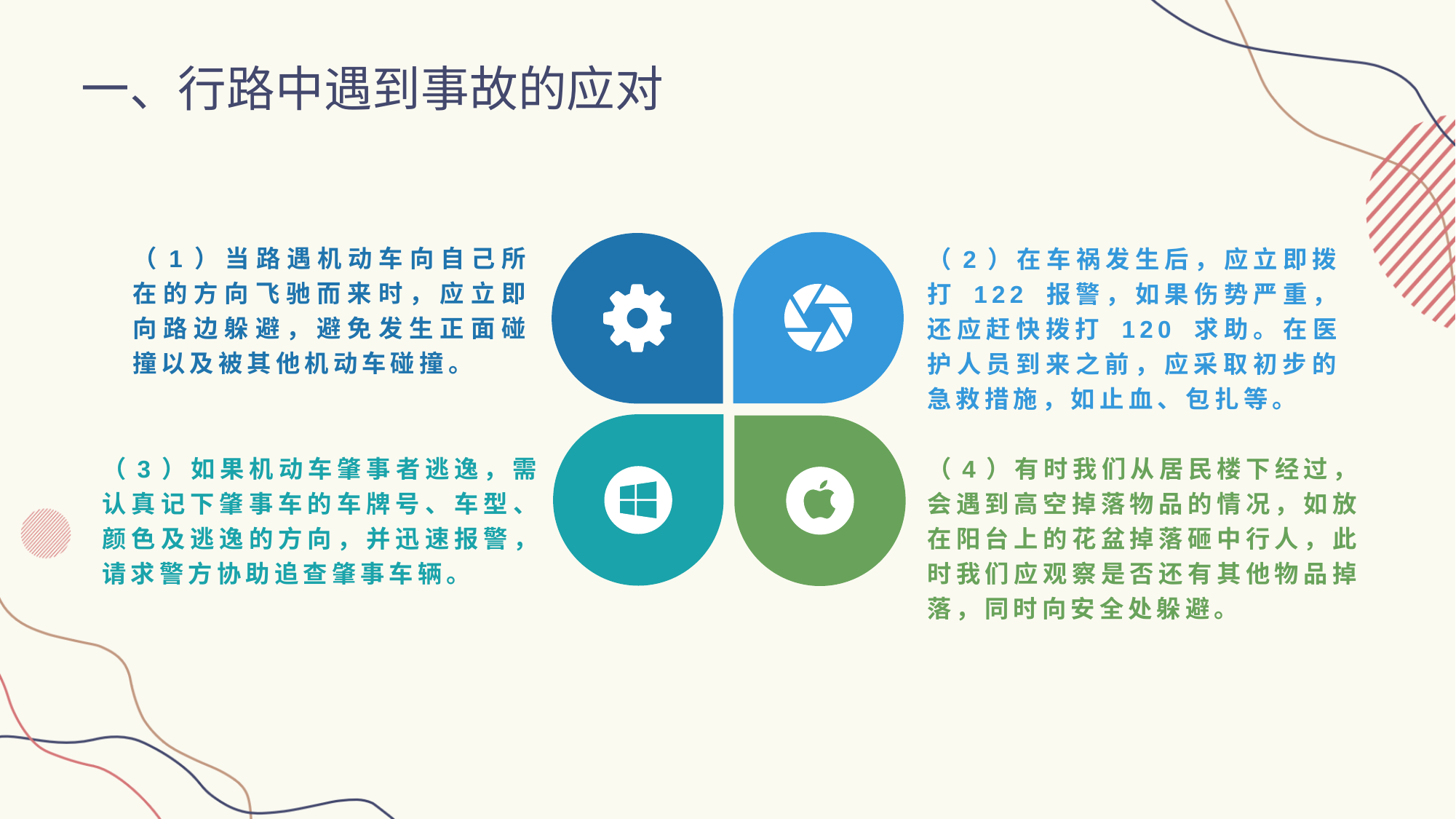

一、行路中遇到事故的应对
（1）当路遇机动车向自己所在的方向飞驰而来时，应立即向路边躲避，避免发生正面碰撞以及被其他机动车碰撞。

（2）在车祸发生后，应立即拨打 122 报警，如果伤势严重，还应赶快拨打 120 求助。在医护人员到来之前，应采取初步的急救措施，如止血、包扎等。

（3）如果机动车肇事者逃逸，需认真记下肇事车的车牌号、车型、颜色及逃逸的方向，并迅速报警，请求警方协助追查肇事车辆。
（4）有时我们从居民楼下经过，会遇到高空掉落物品的情况，如放在阳台上的花盆掉落砸中行人，此时我们应观察是否还有其他物品掉落，同时向安全处躲避。